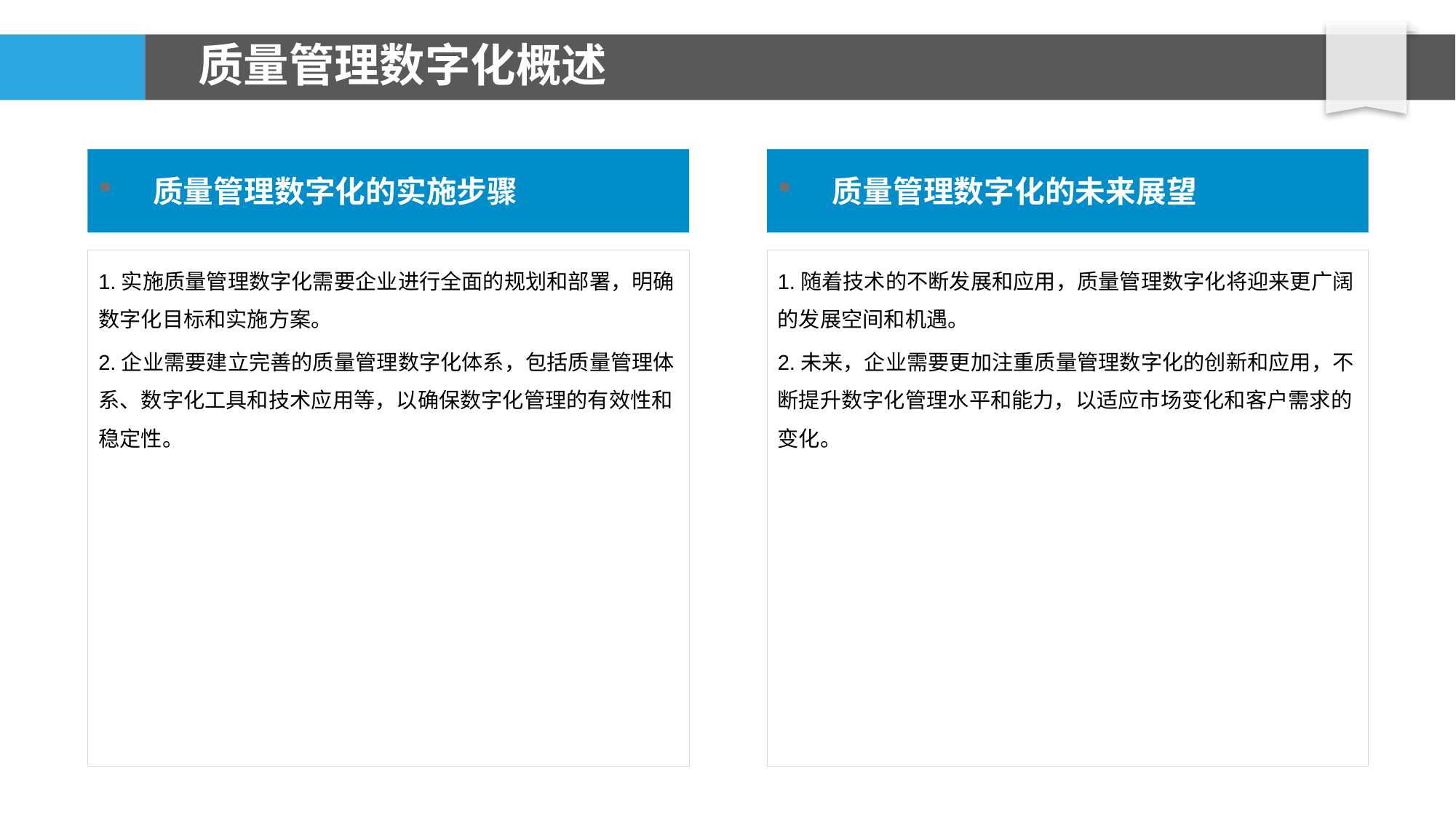

# 质量管理数字化概述
质量管理数字化的实施步骤
质量管理数字化的未来展望
1.实施质量管理数字化需要企业进行全面的规划和部署，明确数字化目标和实施方案。
2.企业需要建立完善的质量管理数字化体系，包括质量管理体系、数字化工具和技术应用等，以确保数字化管理的有效性和稳定性。

1.随着技术的不断发展和应用，质量管理数字化将迎来更广阔的发展空间和机遇。
2.未来，企业需要更加注重质量管理数字化的创新和应用，不断提升数字化管理水平和能力，以适应市场变化和客户需求的变化。